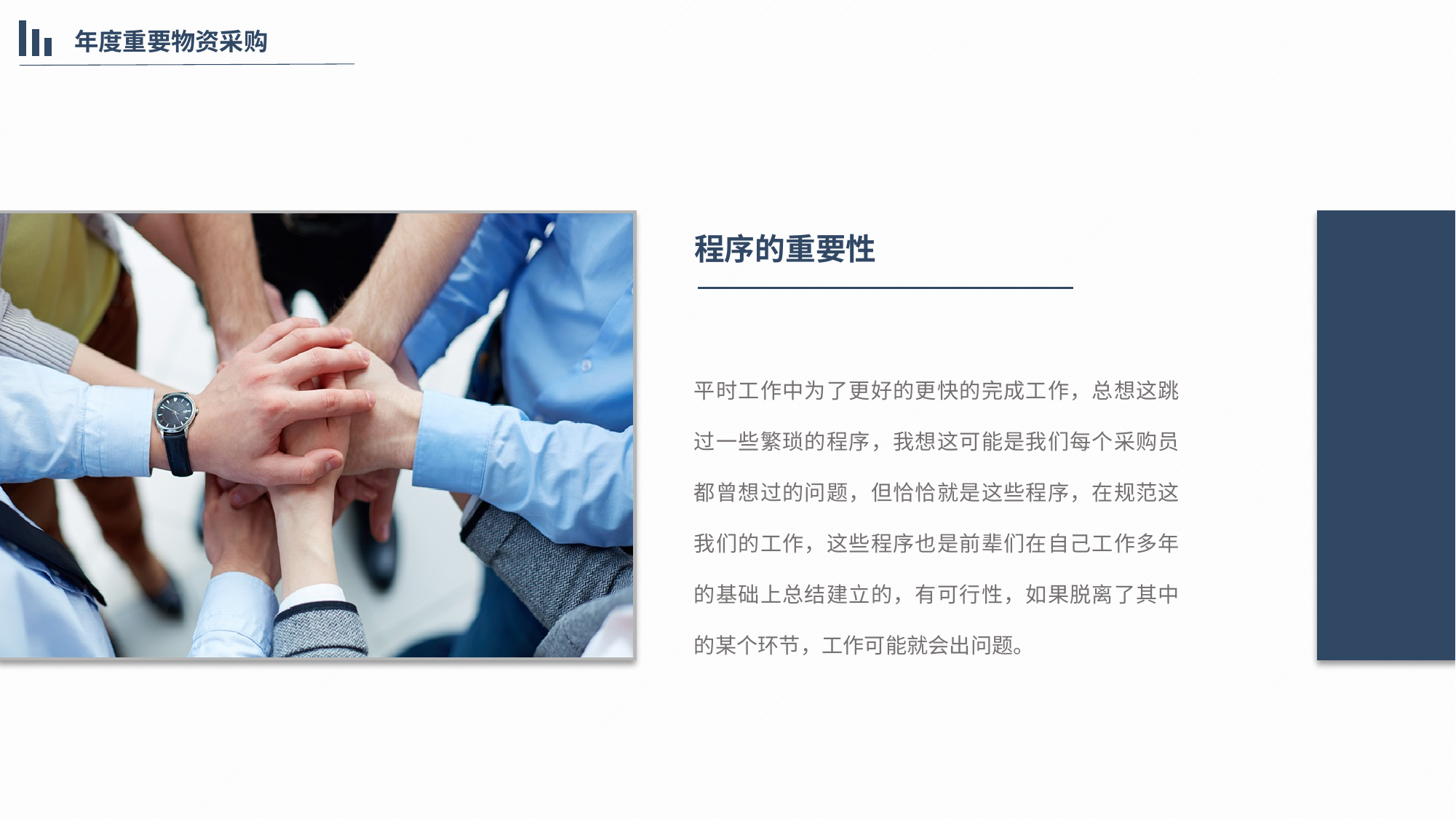

年度重要物资采购

程序的重要性
平时工作中为了更好的更快的完成工作，总想这跳过一些繁琐的程序，我想这可能是我们每个采购员都曾想过的问题，但恰恰就是这些程序，在规范这我们的工作，这些程序也是前辈们在自己工作多年的基础上总结建立的，有可行性，如果脱离了其中的某个环节，工作可能就会出问题。